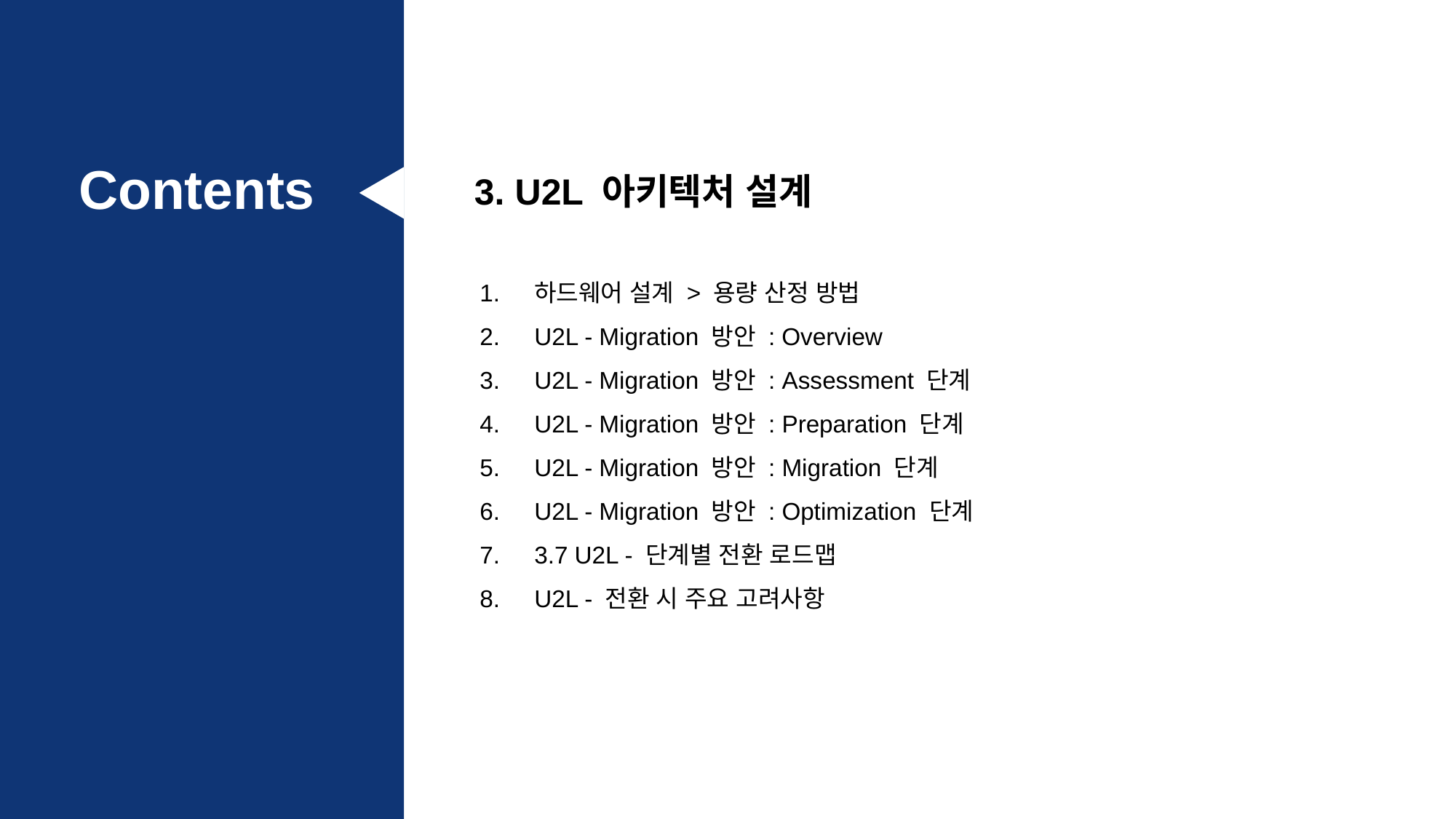

3. U2L 아키텍처 설계
하드웨어 설계 > 용량 산정 방법
U2L - Migration 방안 : Overview
U2L - Migration 방안 : Assessment 단계
U2L - Migration 방안 : Preparation 단계
U2L - Migration 방안 : Migration 단계
U2L - Migration 방안 : Optimization 단계
3.7 U2L - 단계별 전환 로드맵
U2L - 전환 시 주요 고려사항